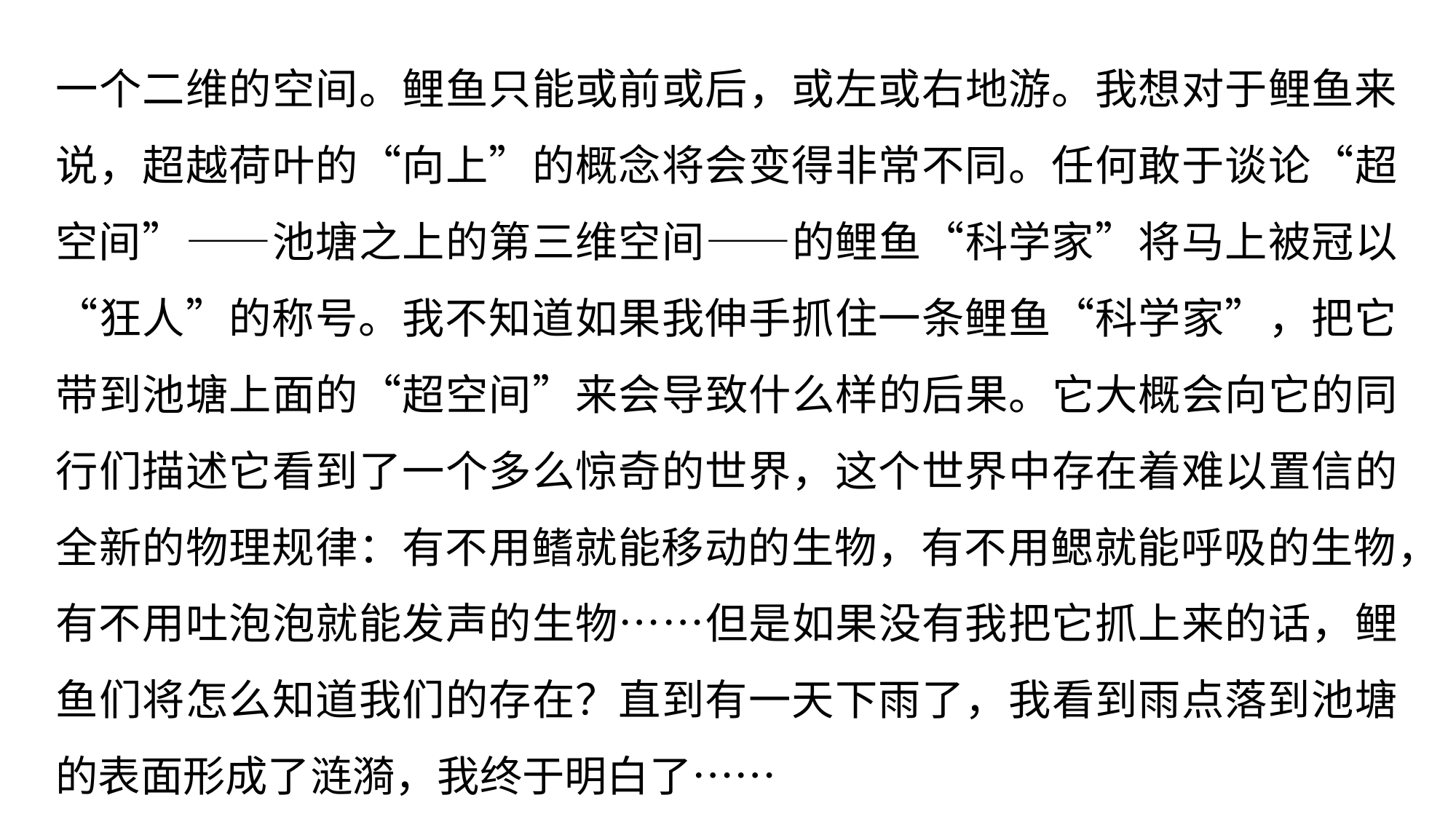

一个二维的空间。鲤鱼只能或前或后，或左或右地游。我想对于鲤鱼来说，超越荷叶的“向上”的概念将会变得非常不同。任何敢于谈论“超空间”——池塘之上的第三维空间——的鲤鱼“科学家”将马上被冠以“狂人”的称号。我不知道如果我伸手抓住一条鲤鱼“科学家”，把它带到池塘上面的“超空间”来会导致什么样的后果。它大概会向它的同行们描述它看到了一个多么惊奇的世界，这个世界中存在着难以置信的全新的物理规律：有不用鳍就能移动的生物，有不用鳃就能呼吸的生物，有不用吐泡泡就能发声的生物……但是如果没有我把它抓上来的话，鲤鱼们将怎么知道我们的存在？直到有一天下雨了，我看到雨点落到池塘的表面形成了涟漪，我终于明白了……